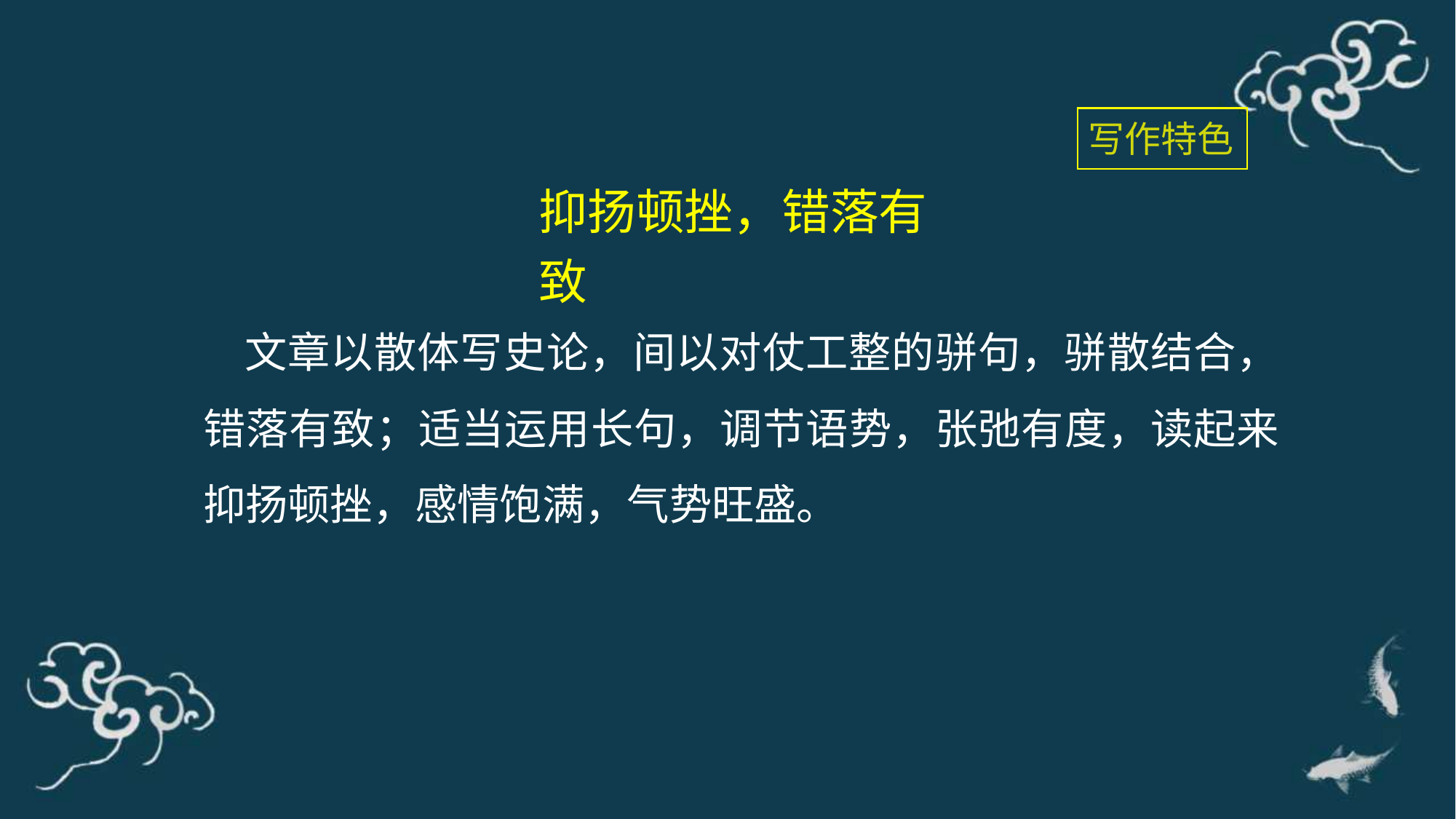

写作特色
抑扬顿挫，错落有致
   文章以散体写史论，间以对仗工整的骈句，骈散结合，错落有致；适当运用长句，调节语势，张弛有度，读起来抑扬顿挫，感情饱满，气势旺盛。